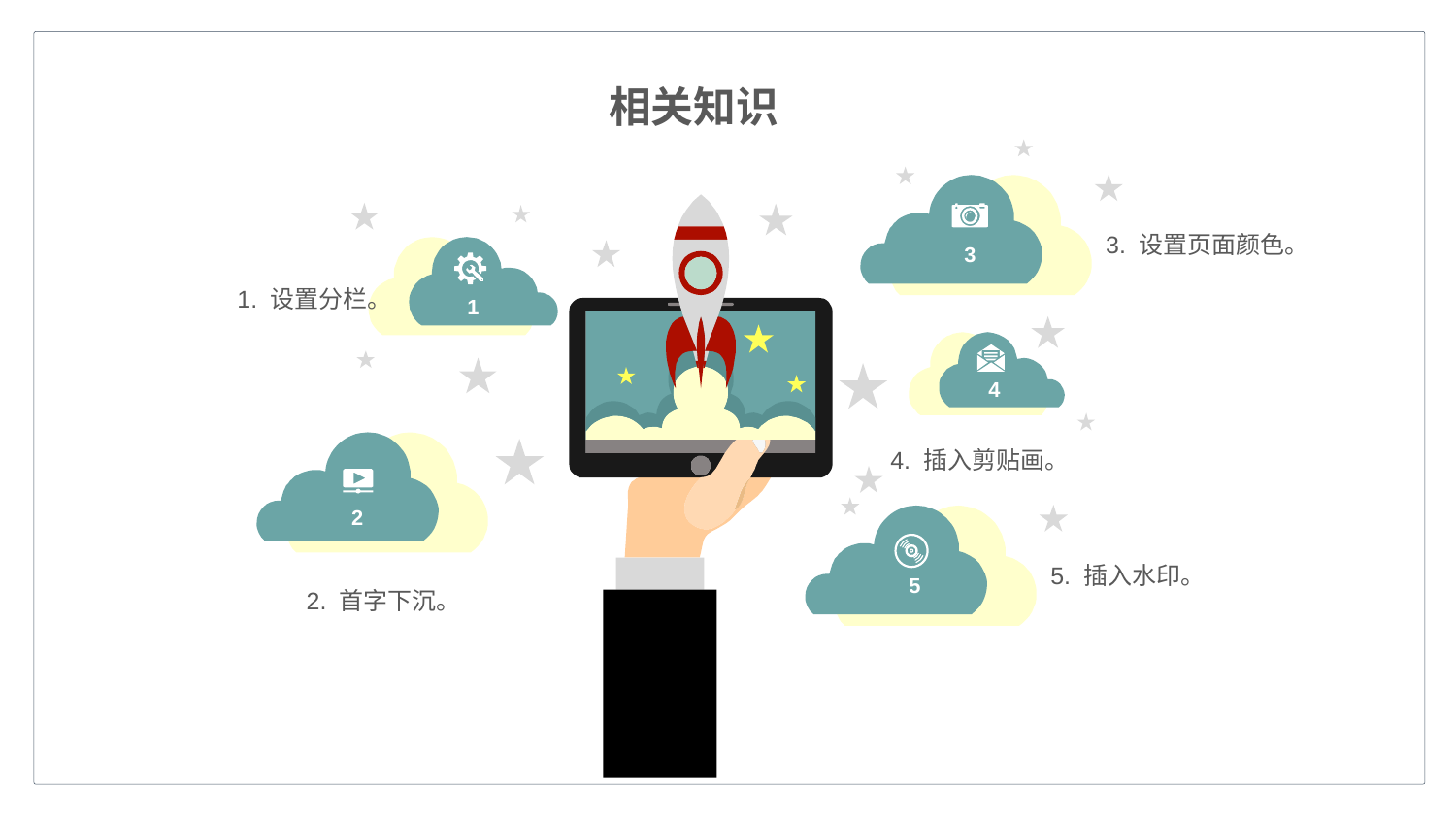

相关知识

3. 设置页面颜色。

3

1. 设置分栏。
1

4

4. 插入剪贴画。

2

5. 插入水印。

5
2. 首字下沉。